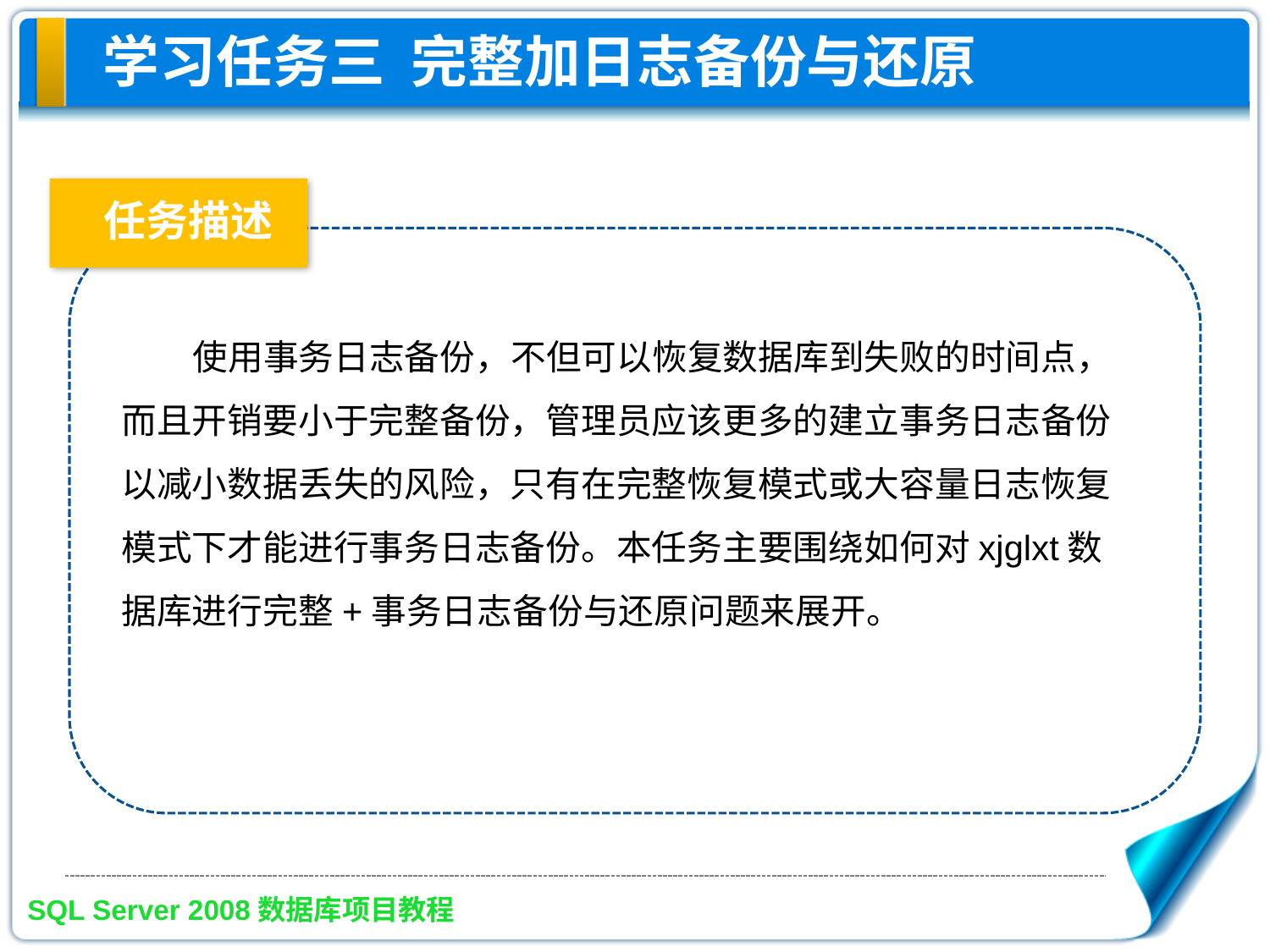

学习任务三  完整加日志备份与还原

任务描述

        使用事务日志备份，不但可以恢复数据库到失败的时间点，而且开销要小于完整备份，管理员应该更多的建立事务日志备份以减小数据丢失的风险，只有在完整恢复模式或大容量日志恢复模式下才能进行事务日志备份。本任务主要围绕如何对xjglxt数据库进行完整+事务日志备份与还原问题来展开。